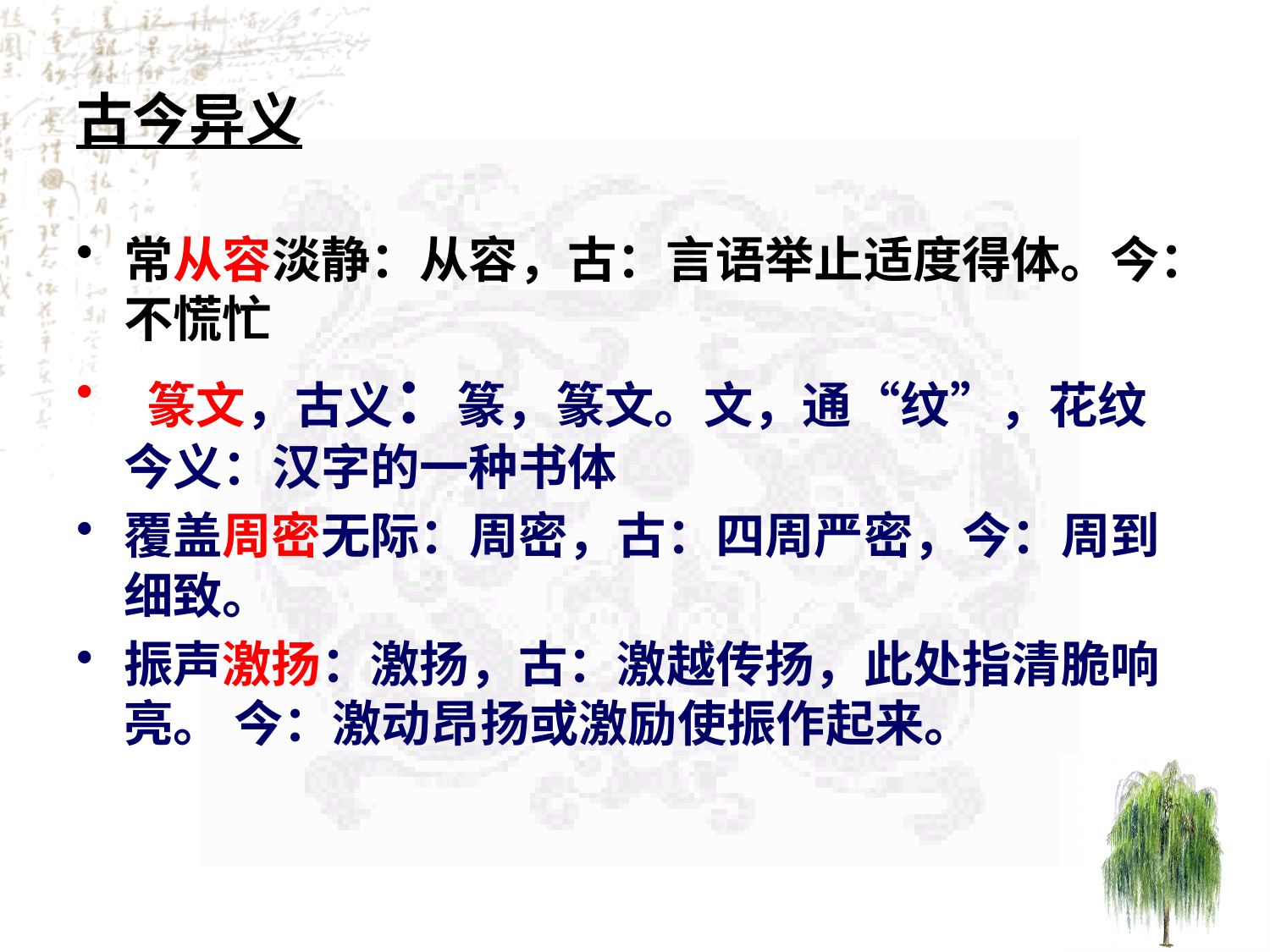

# 古今异义
常从容淡静：从容，古：言语举止适度得体。今：不慌忙
 篆文，古义：篆，篆文。文，通“纹”，花纹     今义：汉字的一种书体
覆盖周密无际：周密，古：四周严密，今：周到细致。
振声激扬：激扬，古：激越传扬，此处指清脆响亮。 今：激动昂扬或激励使振作起来。